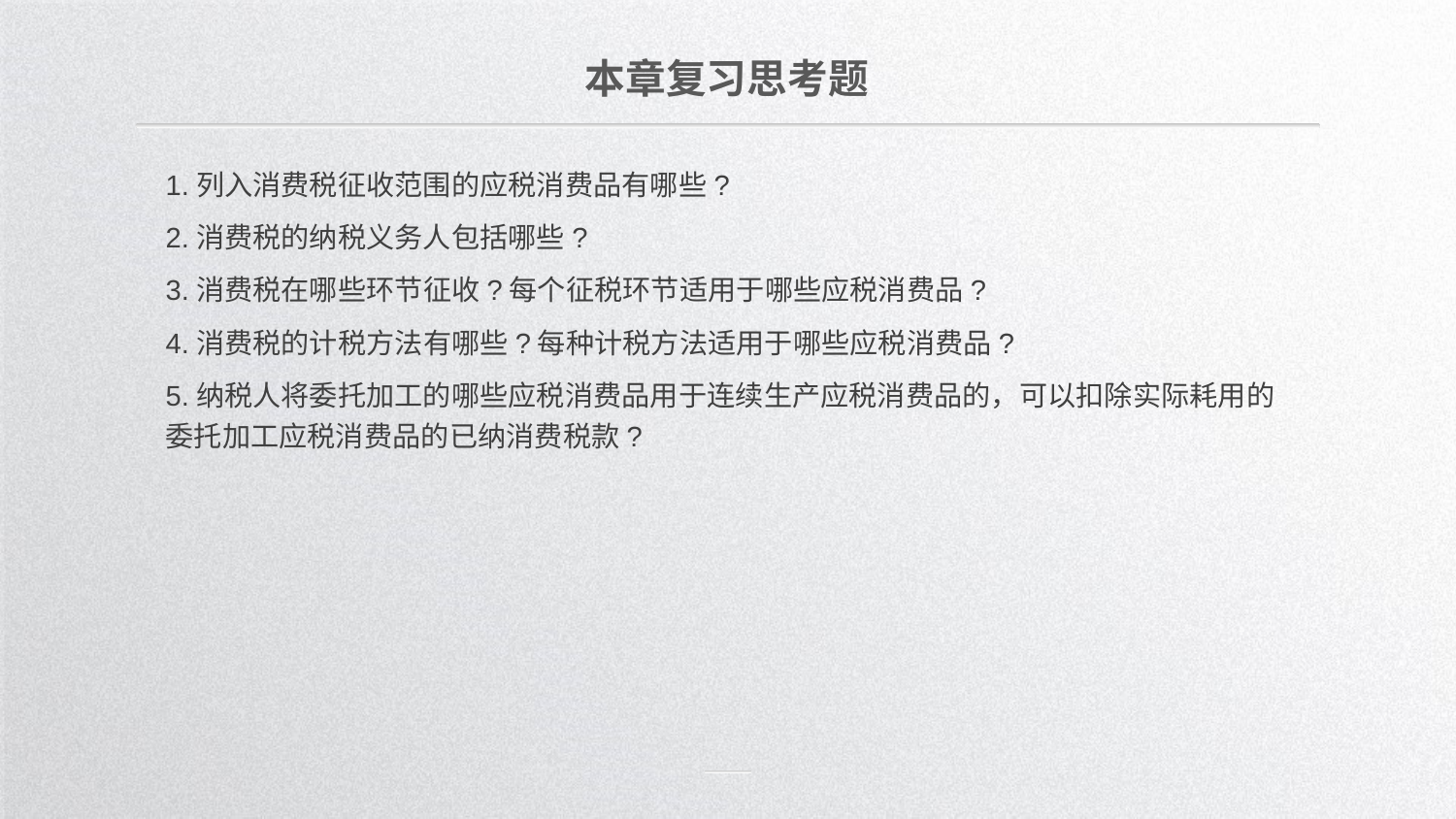

本章复习思考题
1.列入消费税征收范围的应税消费品有哪些?
2.消费税的纳税义务人包括哪些?
3.消费税在哪些环节征收?每个征税环节适用于哪些应税消费品?
4.消费税的计税方法有哪些?每种计税方法适用于哪些应税消费品?
5.纳税人将委托加工的哪些应税消费品用于连续生产应税消费品的，可以扣除实际耗用的委托加工应税消费品的已纳消费税款?